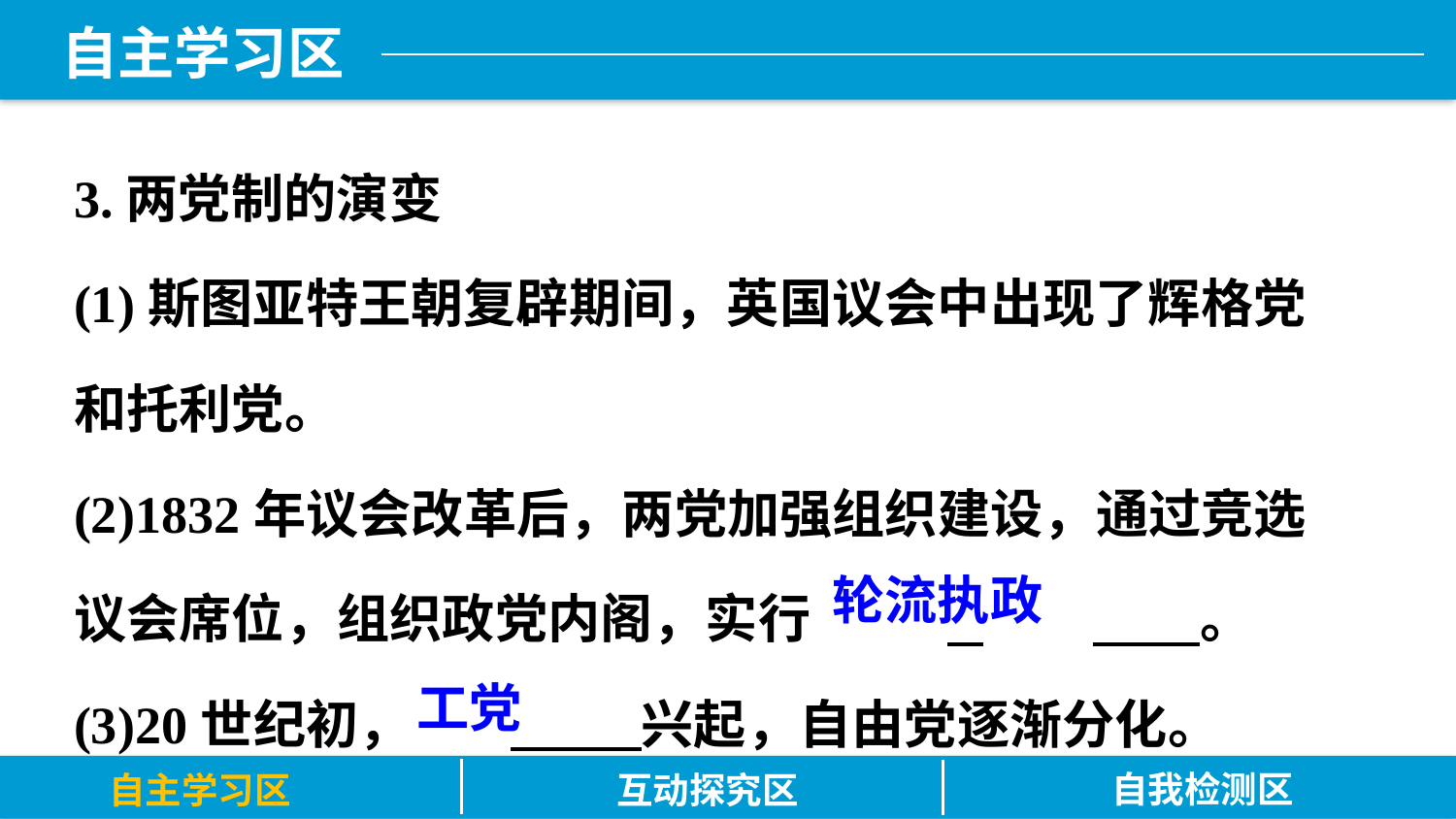

3.两党制的演变
(1)斯图亚特王朝复辟期间，英国议会中出现了辉格党和托利党。
(2)1832年议会改革后，两党加强组织建设，通过竞选议会席位，组织政党内阁，实行	   	         。
(3)20世纪初，	           兴起，自由党逐渐分化。
轮流执政
工党
自我检测区
自主学习区
互动探究区